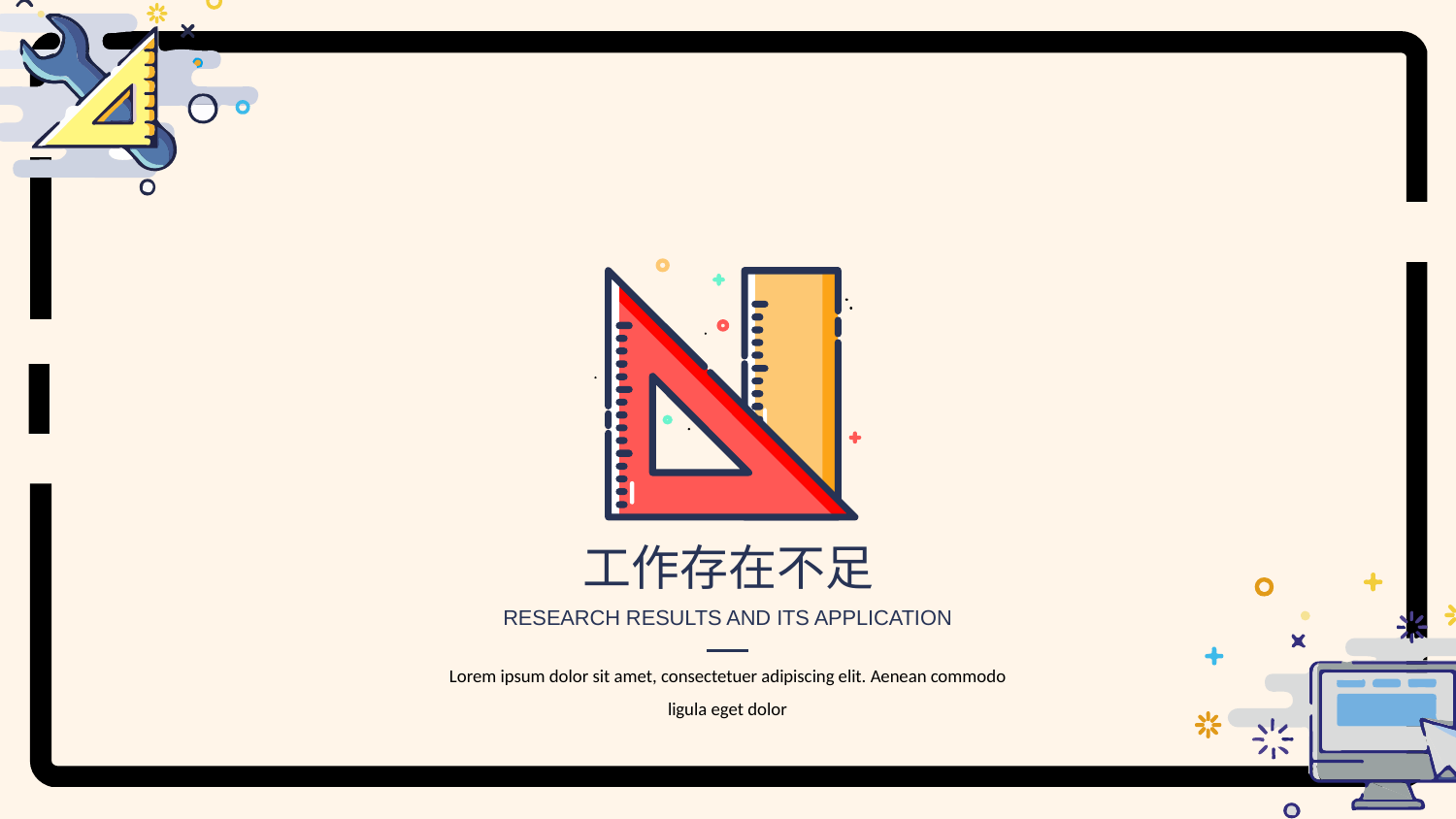

工作存在不足
RESEARCH RESULTS AND ITS APPLICATION
Lorem ipsum dolor sit amet, consectetuer adipiscing elit. Aenean commodo ligula eget dolor